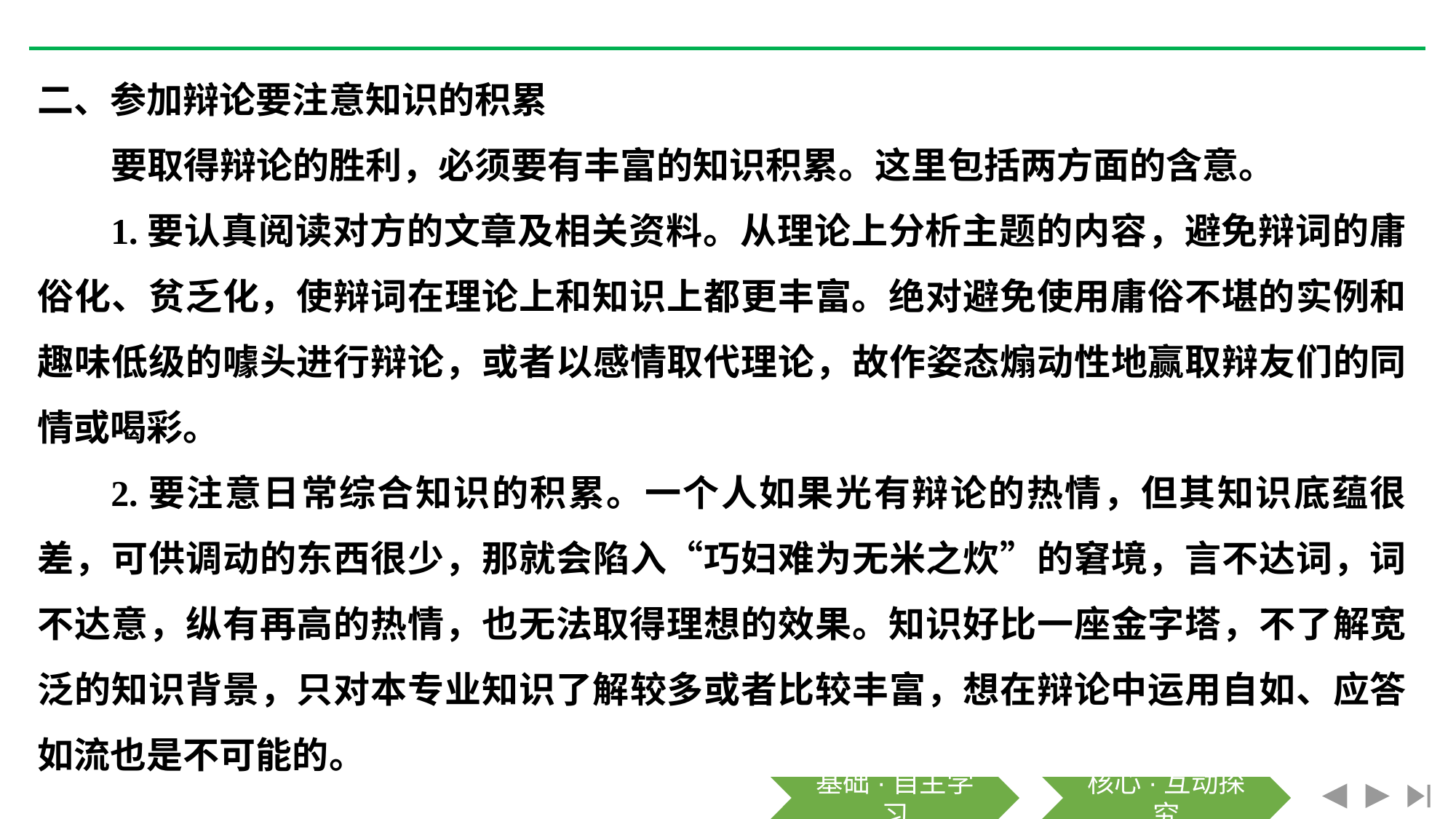

二、参加辩论要注意知识的积累
要取得辩论的胜利，必须要有丰富的知识积累。这里包括两方面的含意。
1.要认真阅读对方的文章及相关资料。从理论上分析主题的内容，避免辩词的庸俗化、贫乏化，使辩词在理论上和知识上都更丰富。绝对避免使用庸俗不堪的实例和趣味低级的噱头进行辩论，或者以感情取代理论，故作姿态煽动性地赢取辩友们的同情或喝彩。
2.要注意日常综合知识的积累。一个人如果光有辩论的热情，但其知识底蕴很差，可供调动的东西很少，那就会陷入“巧妇难为无米之炊”的窘境，言不达词，词不达意，纵有再高的热情，也无法取得理想的效果。知识好比一座金字塔，不了解宽泛的知识背景，只对本专业知识了解较多或者比较丰富，想在辩论中运用自如、应答如流也是不可能的。